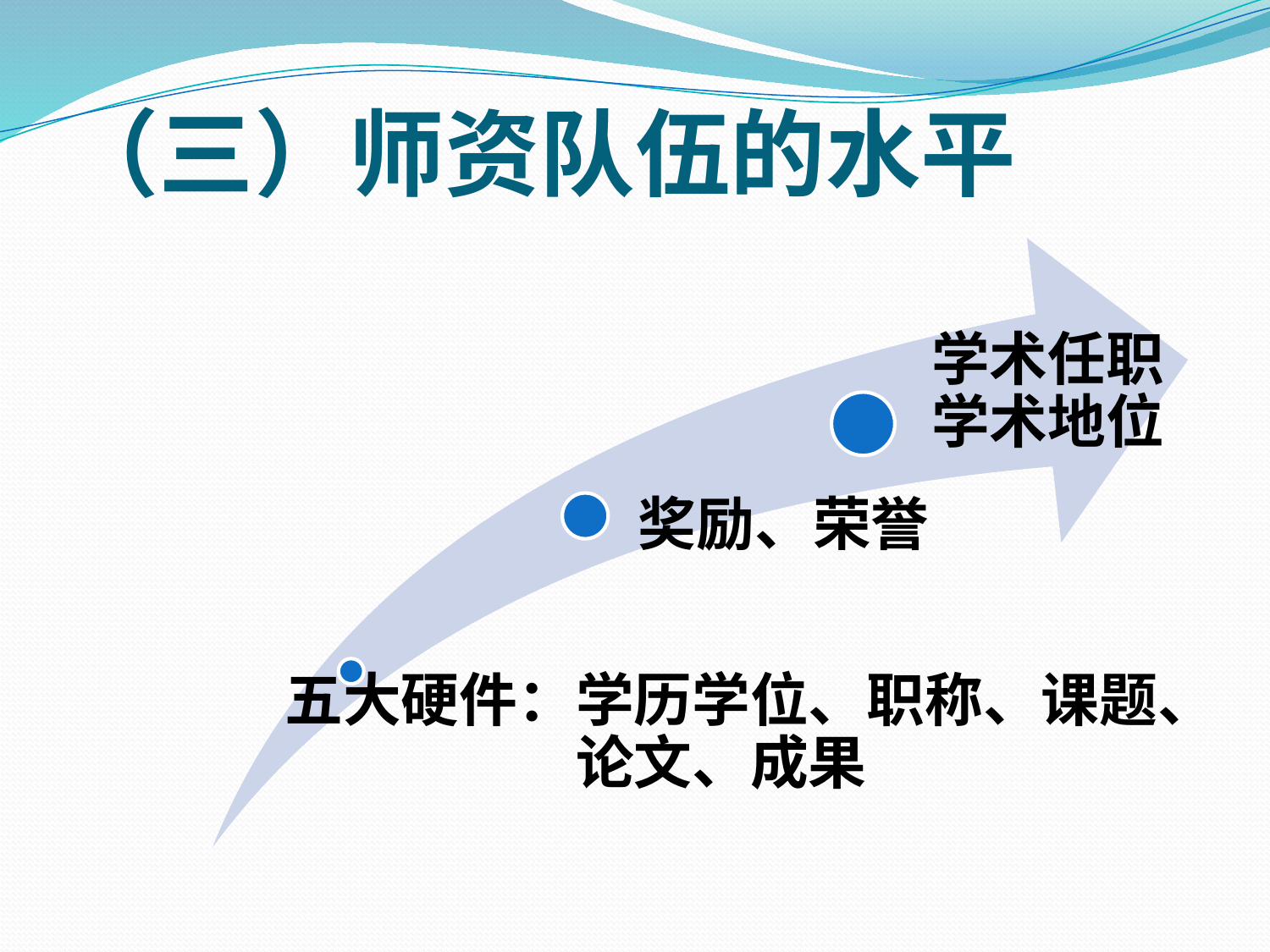

# （三）师资队伍的水平
五大硬件：学历学位、职称、课题、论文、成果
奖励、荣誉
学术任职学术地位